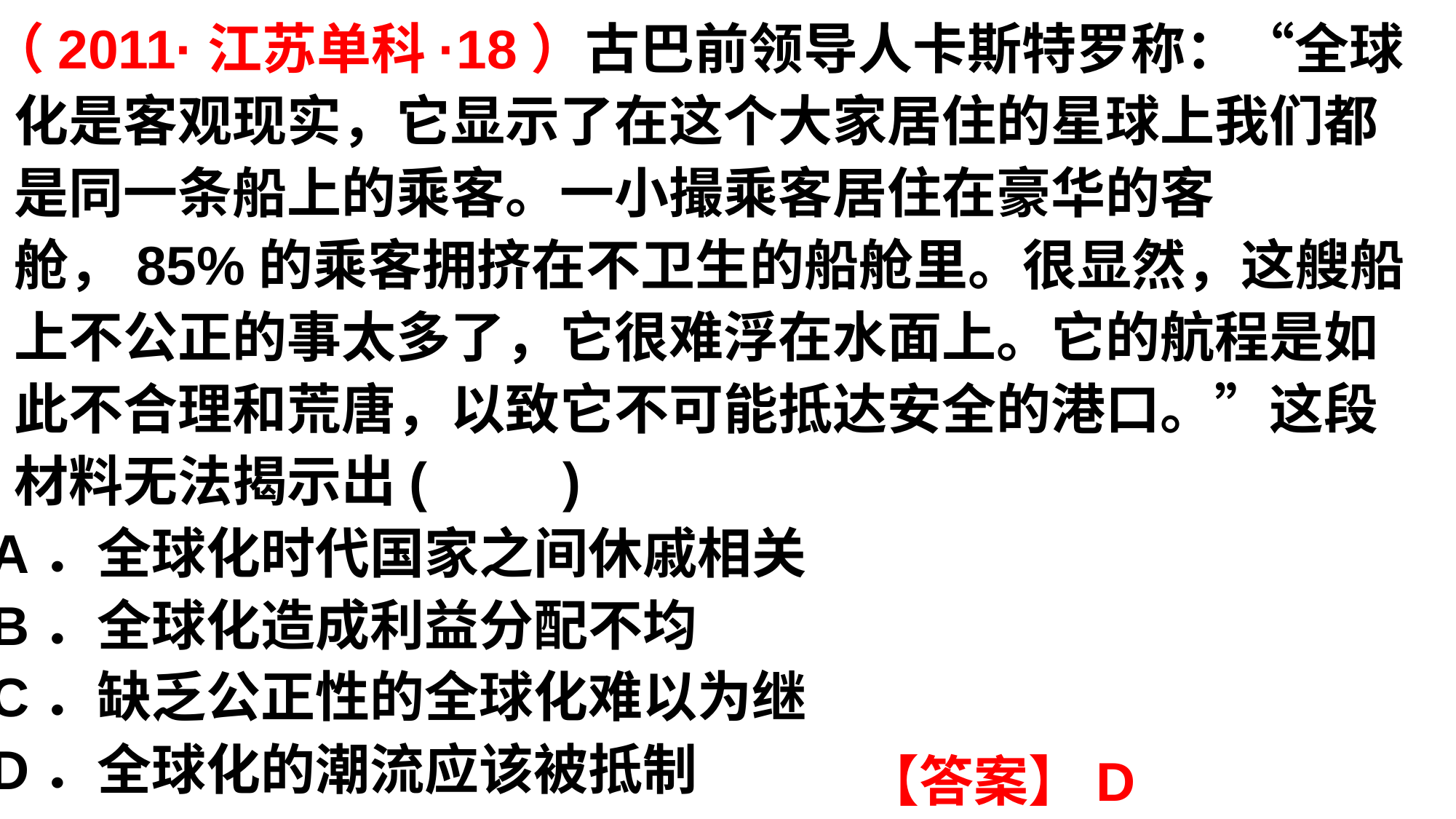

（2011·江苏单科·18）古巴前领导人卡斯特罗称：“全球化是客观现实，它显示了在这个大家居住的星球上我们都是同一条船上的乘客。一小撮乘客居住在豪华的客舱，85%的乘客拥挤在不卫生的船舱里。很显然，这艘船上不公正的事太多了，它很难浮在水面上。它的航程是如此不合理和荒唐，以致它不可能抵达安全的港口。”这段材料无法揭示出(　　)
A．全球化时代国家之间休戚相关
B．全球化造成利益分配不均
C．缺乏公正性的全球化难以为继
D．全球化的潮流应该被抵制
【答案】D